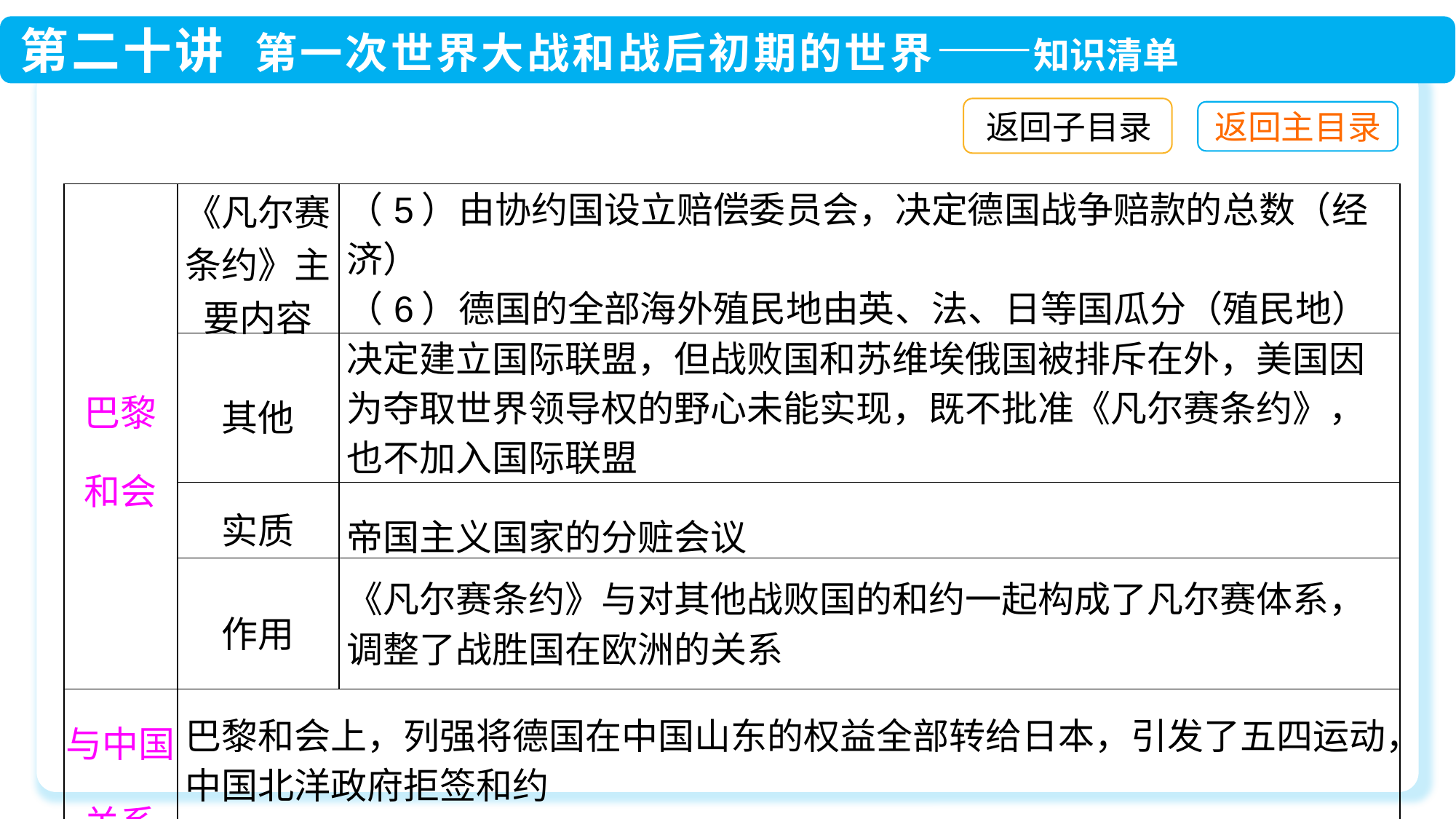

返回子目录
| 巴黎 和会 | 《凡尔赛条约》主要内容 | （5）由协约国设立赔偿委员会，决定德国战争赔款的总数（经济） （6）德国的全部海外殖民地由英、法、日等国瓜分（殖民地） |
| --- | --- | --- |
|  | 其他 | 决定建立国际联盟，但战败国和苏维埃俄国被排斥在外，美国因为夺取世界领导权的野心未能实现，既不批准《凡尔赛条约》，也不加入国际联盟 |
|  | 实质 | 帝国主义国家的分赃会议 |
|  | 作用 | 《凡尔赛条约》与对其他战败国的和约一起构成了凡尔赛体系，调整了战胜国在欧洲的关系 |
| 与中国关系 | 巴黎和会上，列强将德国在中国山东的权益全部转给日本，引发了五四运动，中国北洋政府拒签和约 |  |